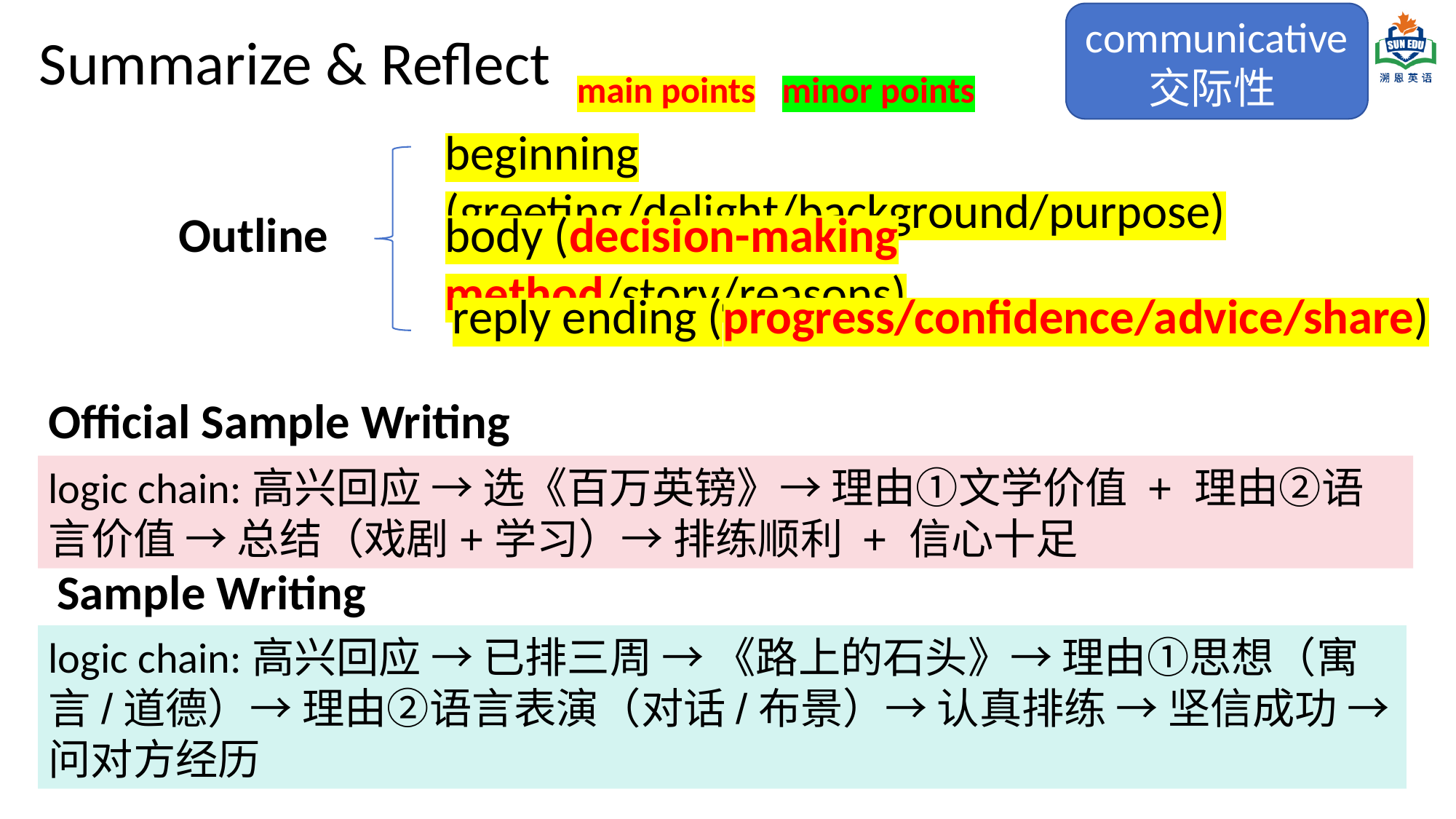

communicative
交际性
Summarize & Reflect
main points
minor points
beginning (greeting/delight/background/purpose)

Outline
body (decision-making method/story/reasons)
reply ending (progress/confidence/advice/share)
Official Sample Writing
logic chain:高兴回应 → 选《百万英镑》→ 理由①文学价值 + 理由②语言价值 → 总结（戏剧+学习）→ 排练顺利 + 信心十足
Sample Writing
logic chain:高兴回应 → 已排三周 → 《路上的石头》→ 理由①思想（寓言/道德）→ 理由②语言表演（对话/布景）→ 认真排练 → 坚信成功 → 问对方经历